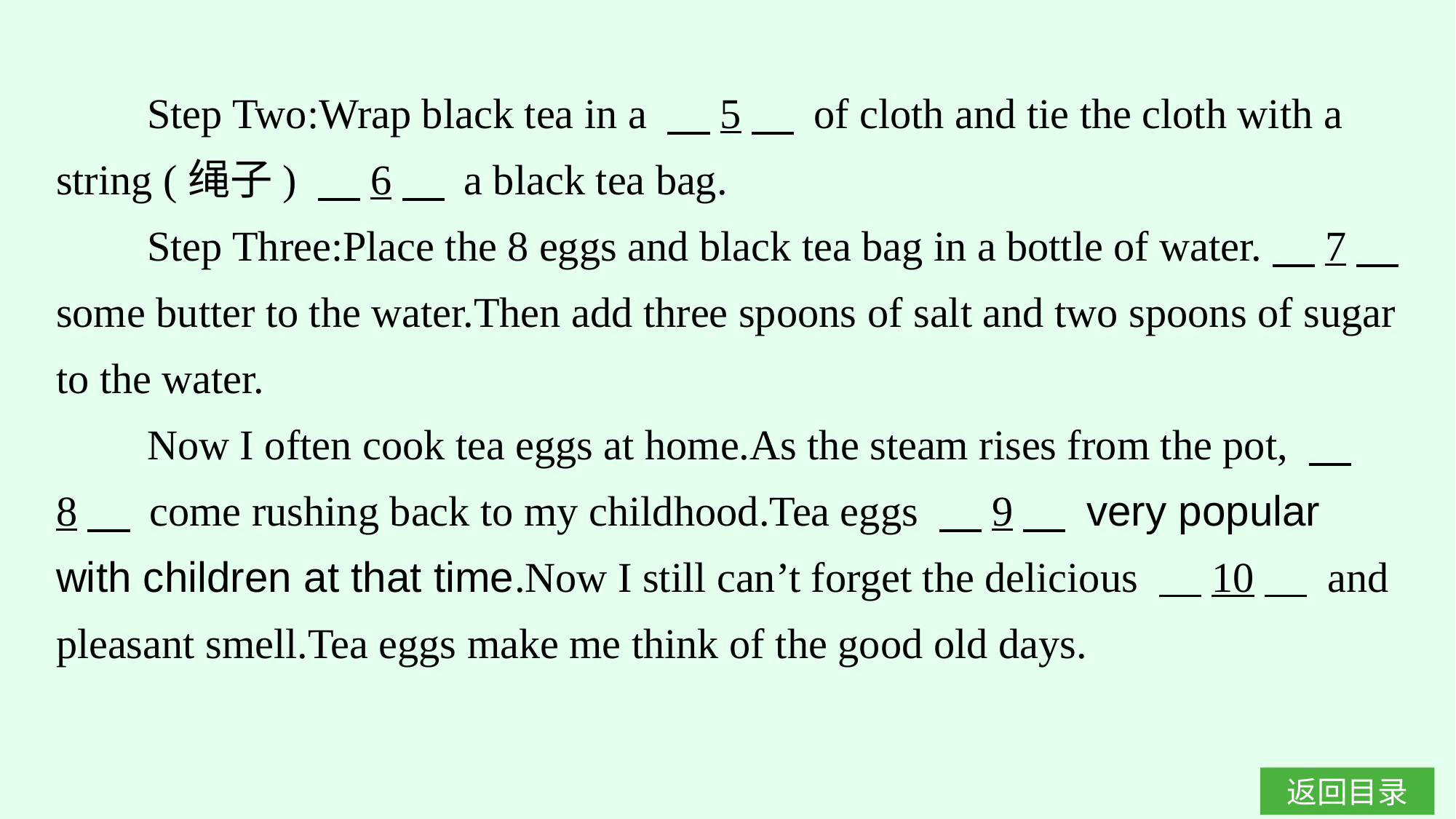

Step Two:Wrap black tea in a 　5　 of cloth and tie the cloth with a string (绳子) 　6　 a black tea bag.
Step Three:Place the 8 eggs and black tea bag in a bottle of water.　7　 some butter to the water.Then add three spoons of salt and two spoons of sugar to the water.
Now I often cook tea eggs at home.As the steam rises from the pot, 　8　 come rushing back to my childhood.Tea eggs 　9　 very popular with children at that time.Now I still can’t forget the delicious 　10　 and pleasant smell.Tea eggs make me think of the good old days.